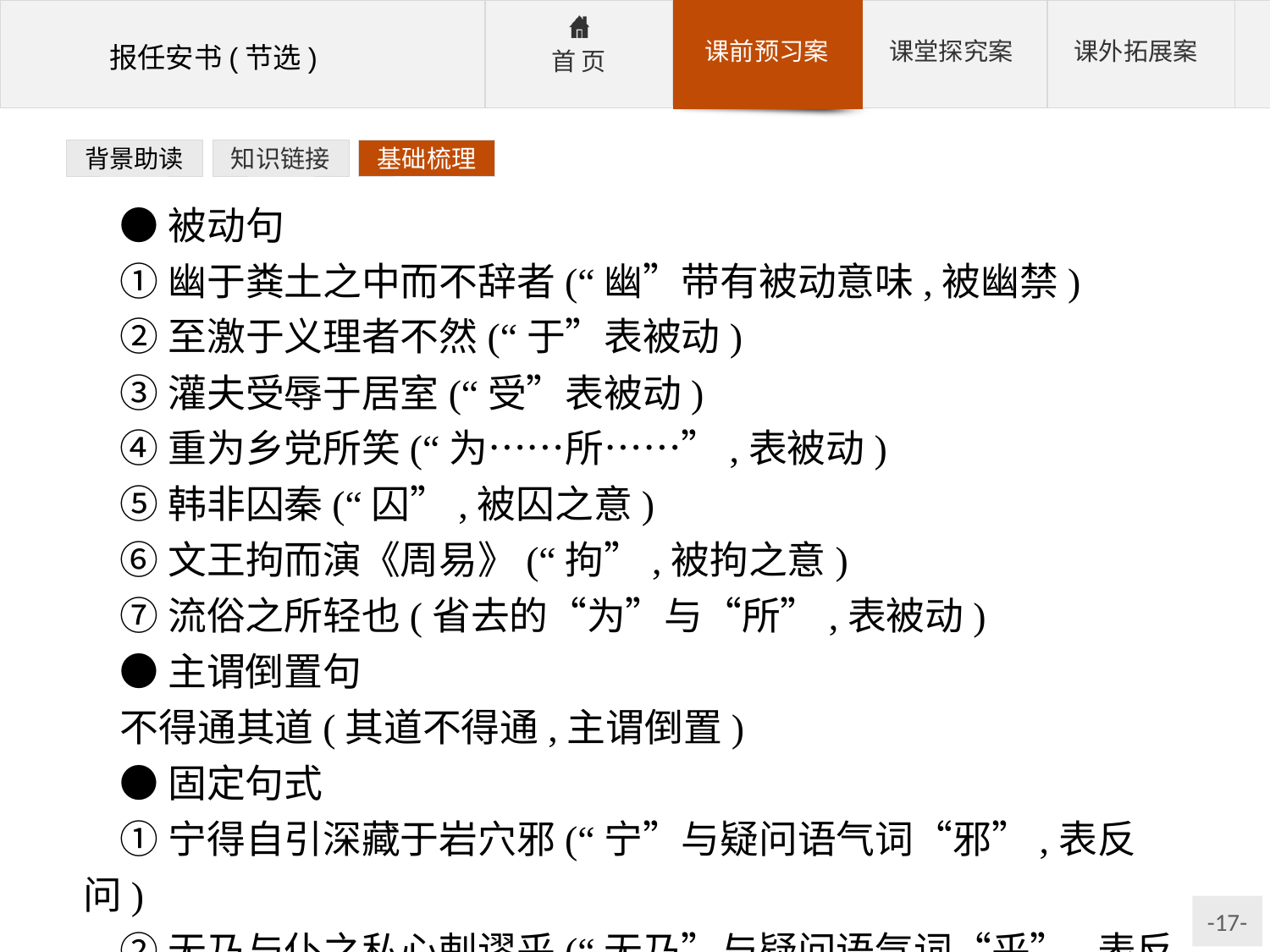

背景助读
知识链接
基础梳理
●被动句
①幽于粪土之中而不辞者(“幽”带有被动意味,被幽禁)
②至激于义理者不然(“于”表被动)
③灌夫受辱于居室(“受”表被动)
④重为乡党所笑(“为……所……”,表被动)
⑤韩非囚秦(“囚”,被囚之意)
⑥文王拘而演《周易》(“拘”,被拘之意)
⑦流俗之所轻也(省去的“为”与“所”,表被动)
●主谓倒置句
不得通其道(其道不得通,主谓倒置)
●固定句式
①宁得自引深藏于岩穴邪(“宁”与疑问语气词“邪”,表反问)
②无乃与仆之私心剌谬乎(“无乃”与疑问语气词“乎”,表反问)